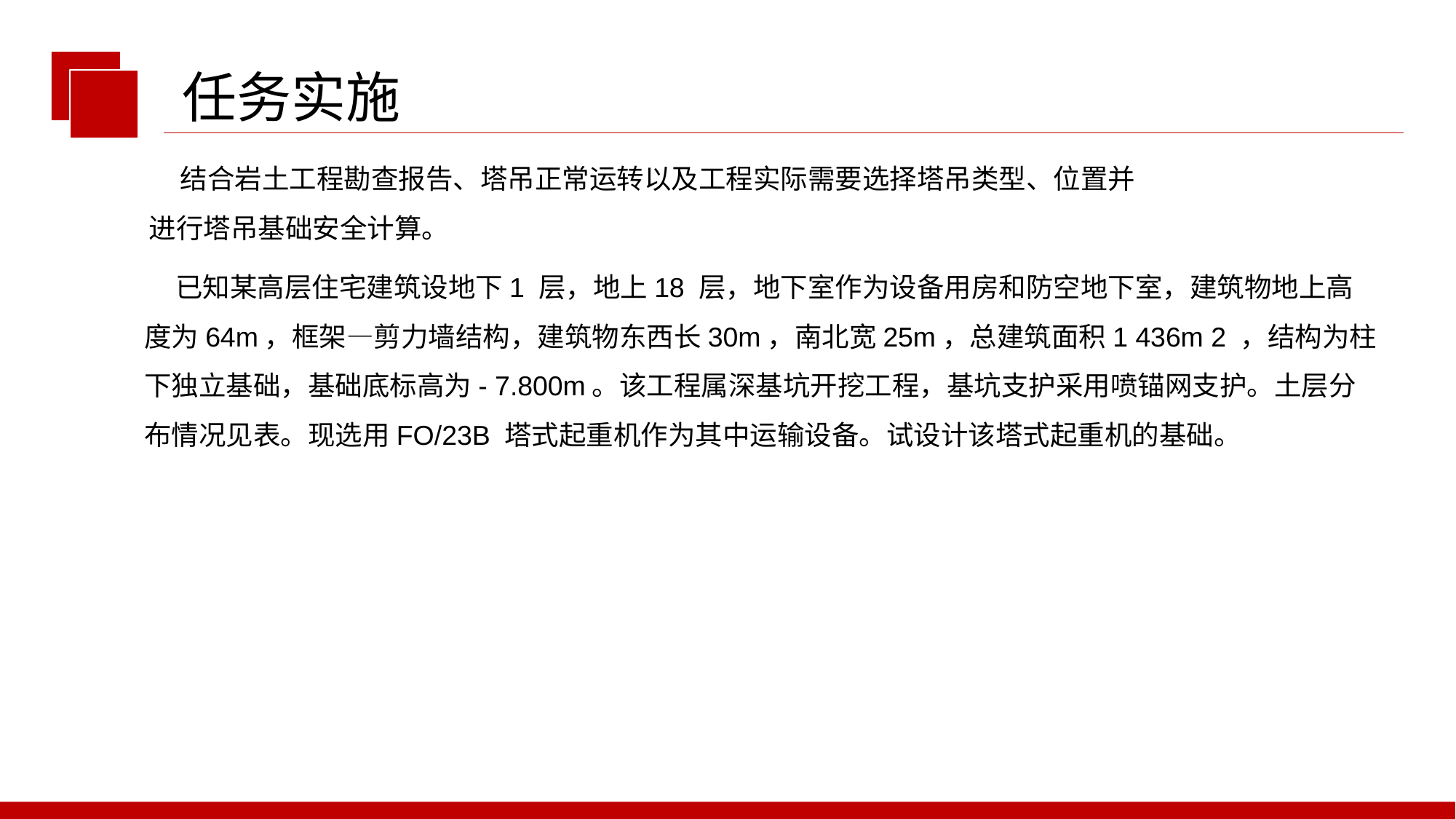

任务实施
    结合岩土工程勘查报告、塔吊正常运转以及工程实际需要选择塔吊类型、位置并
进行塔吊基础安全计算。
    已知某高层住宅建筑设地下1 层，地上18 层，地下室作为设备用房和防空地下室，建筑物地上高度为64m，框架—剪力墙结构，建筑物东西长30m，南北宽25m，总建筑面积1 436m 2 ，结构为柱下独立基础，基础底标高为- 7.800m。该工程属深基坑开挖工程，基坑支护采用喷锚网支护。土层分布情况见表。现选用FO/23B 塔式起重机作为其中运输设备。试设计该塔式起重机的基础。